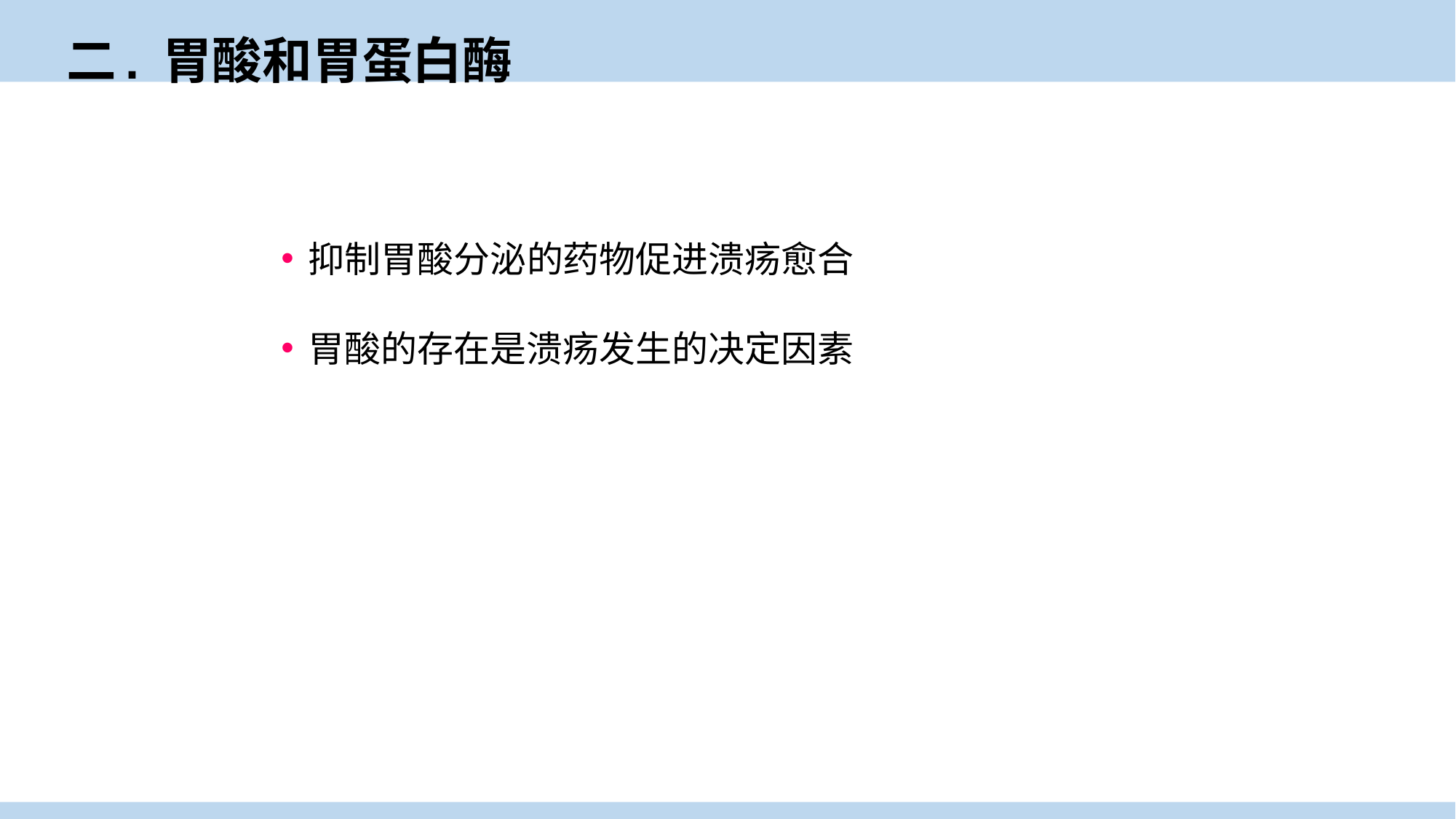

# 二. 胃酸和胃蛋白酶

抑制胃酸分泌的药物促进溃疡愈合
胃酸的存在是溃疡发生的决定因素